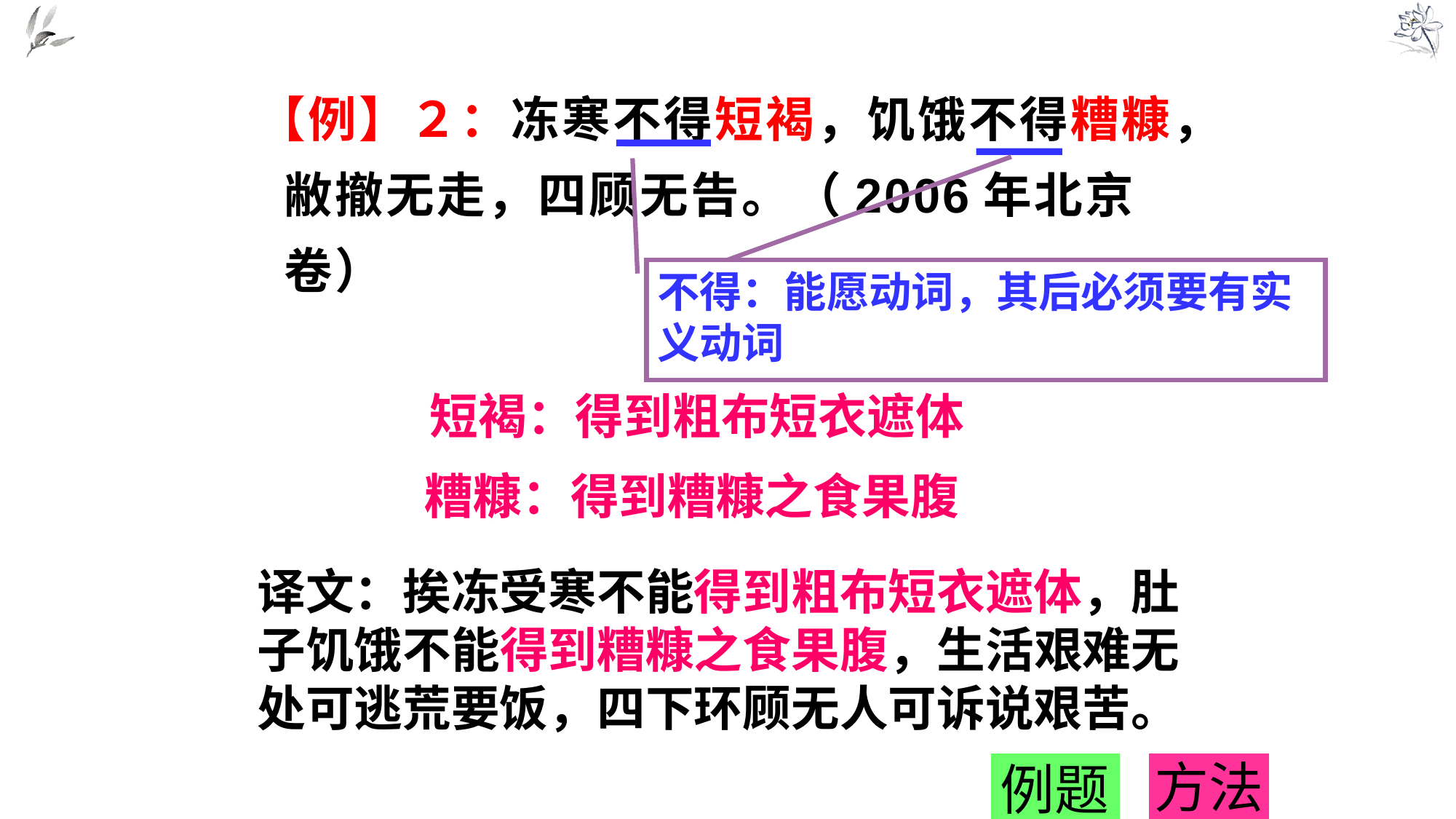

【例】２：冻寒不得短褐，饥饿不得糟糠，敝撤无走，四顾无告。（2006年北京卷）

不得：能愿动词，其后必须要有实义动词
短褐：得到粗布短衣遮体
糟糠：得到糟糠之食果腹
译文：挨冻受寒不能得到粗布短衣遮体，肚子饥饿不能得到糟糠之食果腹，生活艰难无处可逃荒要饭，四下环顾无人可诉说艰苦。
例题
方法